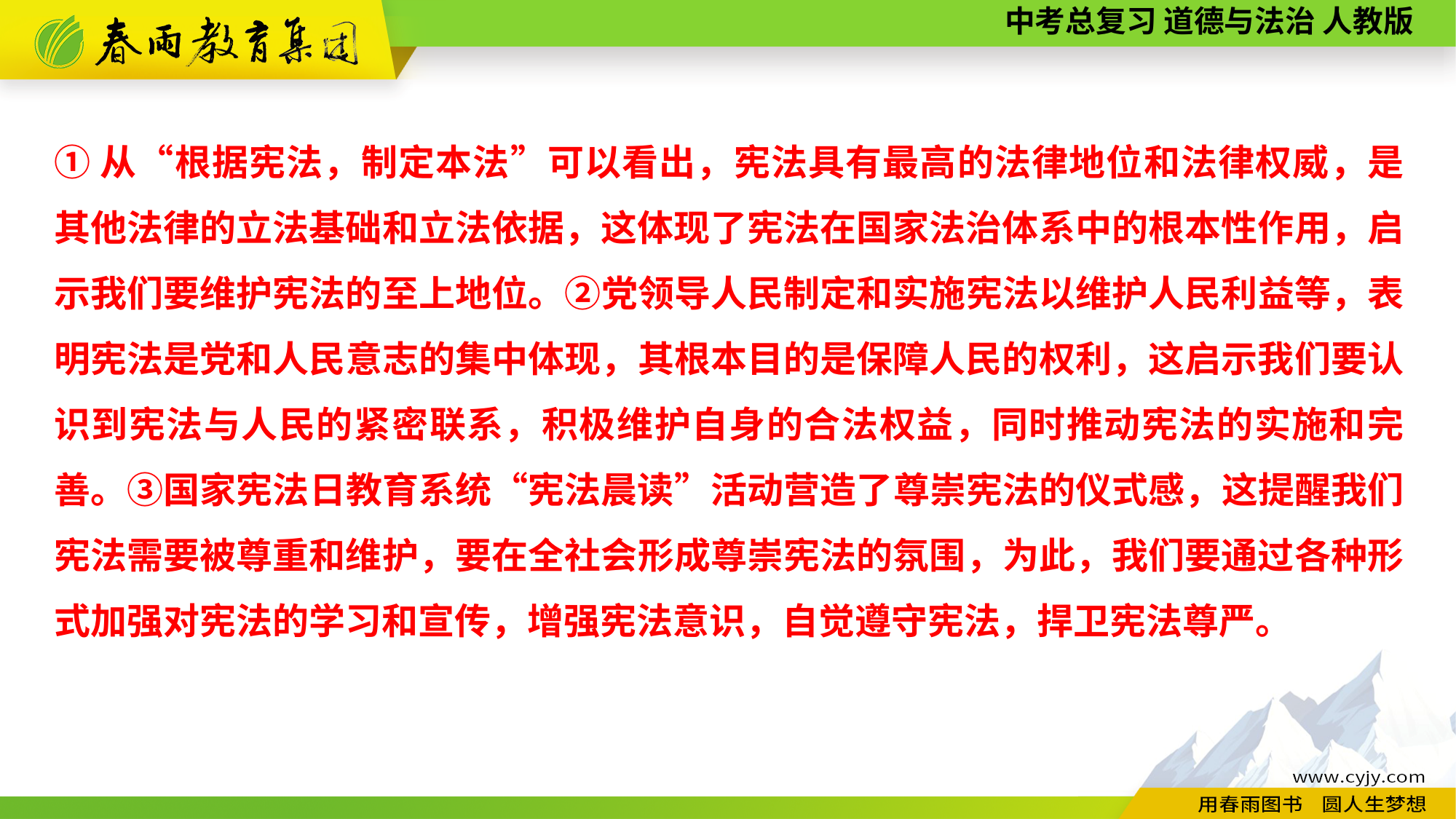

①从“根据宪法，制定本法”可以看出，宪法具有最高的法律地位和法律权威，是其他法律的立法基础和立法依据，这体现了宪法在国家法治体系中的根本性作用，启示我们要维护宪法的至上地位。②党领导人民制定和实施宪法以维护人民利益等，表明宪法是党和人民意志的集中体现，其根本目的是保障人民的权利，这启示我们要认识到宪法与人民的紧密联系，积极维护自身的合法权益，同时推动宪法的实施和完善。③国家宪法日教育系统“宪法晨读”活动营造了尊崇宪法的仪式感，这提醒我们宪法需要被尊重和维护，要在全社会形成尊崇宪法的氛围，为此，我们要通过各种形式加强对宪法的学习和宣传，增强宪法意识，自觉遵守宪法，捍卫宪法尊严。